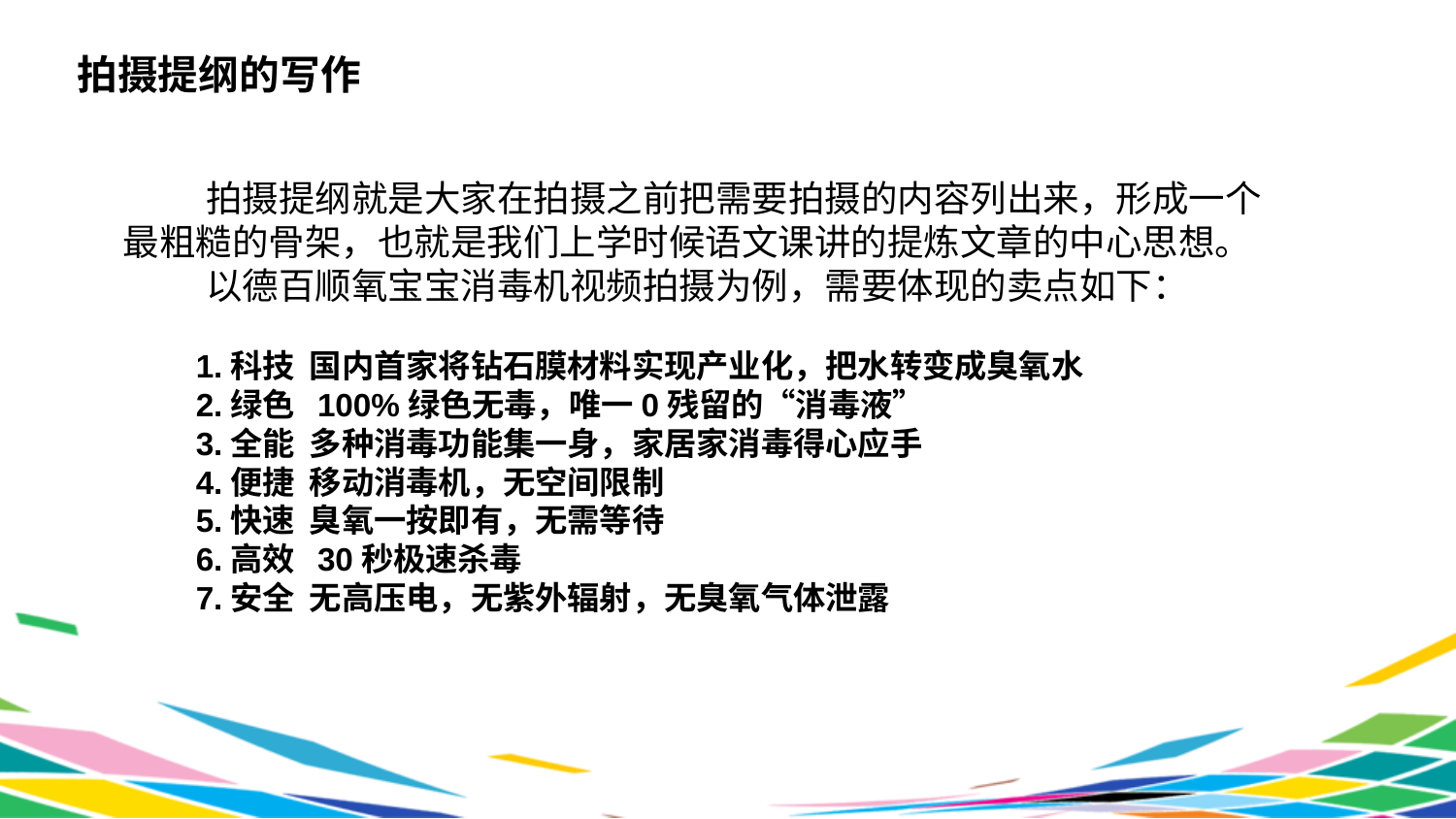

拍摄提纲的写作
         拍摄提纲就是大家在拍摄之前把需要拍摄的内容列出来，形成一个最粗糙的骨架，也就是我们上学时候语文课讲的提炼文章的中心思想。
         以德百顺氧宝宝消毒机视频拍摄为例，需要体现的卖点如下：

1.科技  国内首家将钻石膜材料实现产业化，把水转变成臭氧水
2.绿色  100%绿色无毒，唯一0残留的“消毒液”
3.全能  多种消毒功能集一身，家居家消毒得心应手
4.便捷  移动消毒机，无空间限制
5.快速  臭氧一按即有，无需等待
6.高效  30秒极速杀毒
7.安全  无高压电，无紫外辐射，无臭氧气体泄露